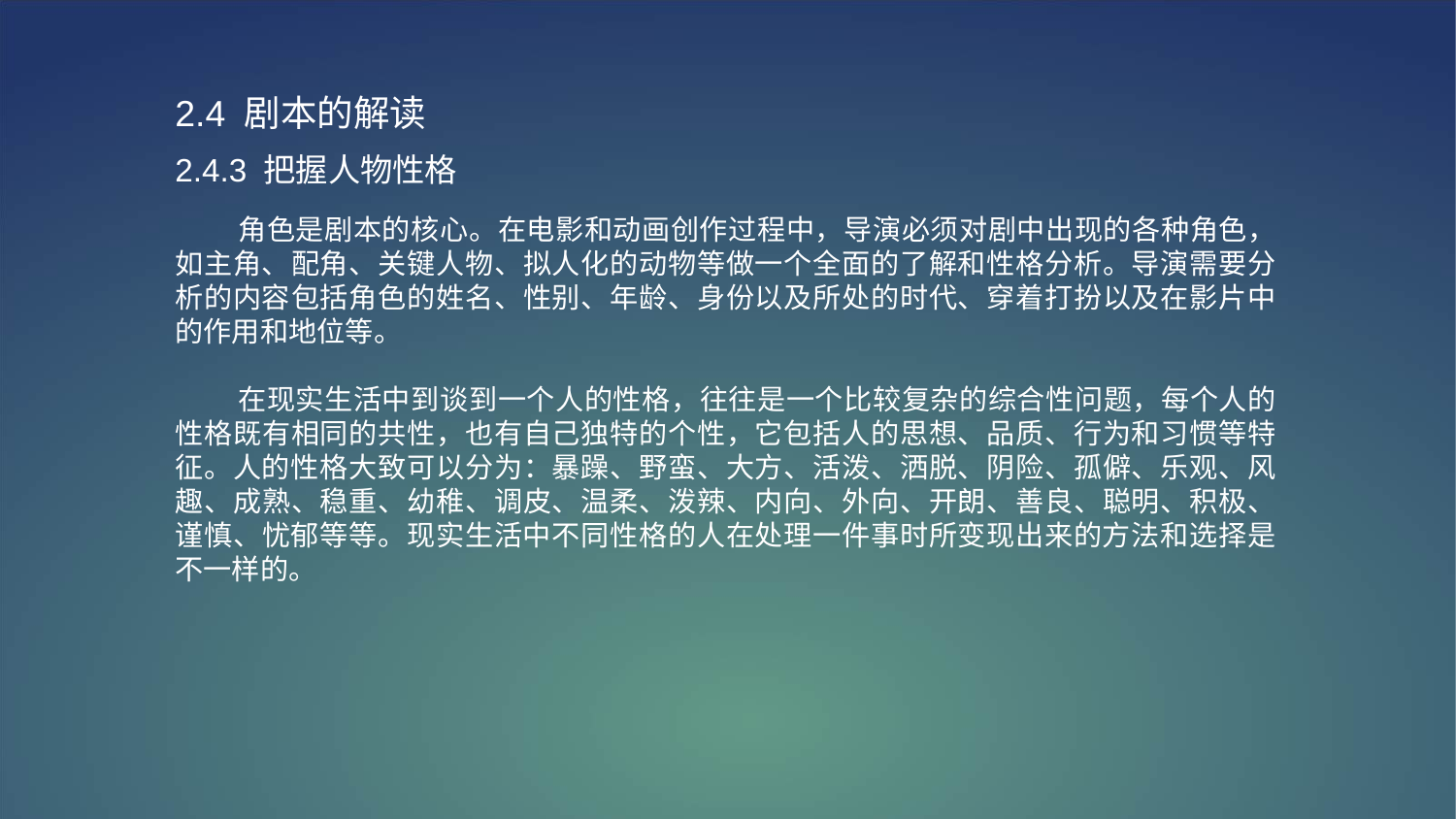

2.4 剧本的解读
2.4.3 把握人物性格
  角色是剧本的核心。在电影和动画创作过程中，导演必须对剧中出现的各种角色，如主角、配角、关键人物、拟人化的动物等做一个全面的了解和性格分析。导演需要分析的内容包括角色的姓名、性别、年龄、身份以及所处的时代、穿着打扮以及在影片中的作用和地位等。

  在现实生活中到谈到一个人的性格，往往是一个比较复杂的综合性问题，每个人的性格既有相同的共性，也有自己独特的个性，它包括人的思想、品质、行为和习惯等特征。人的性格大致可以分为：暴躁、野蛮、大方、活泼、洒脱、阴险、孤僻、乐观、风趣、成熟、稳重、幼稚、调皮、温柔、泼辣、内向、外向、开朗、善良、聪明、积极、谨慎、忧郁等等。现实生活中不同性格的人在处理一件事时所变现出来的方法和选择是不一样的。